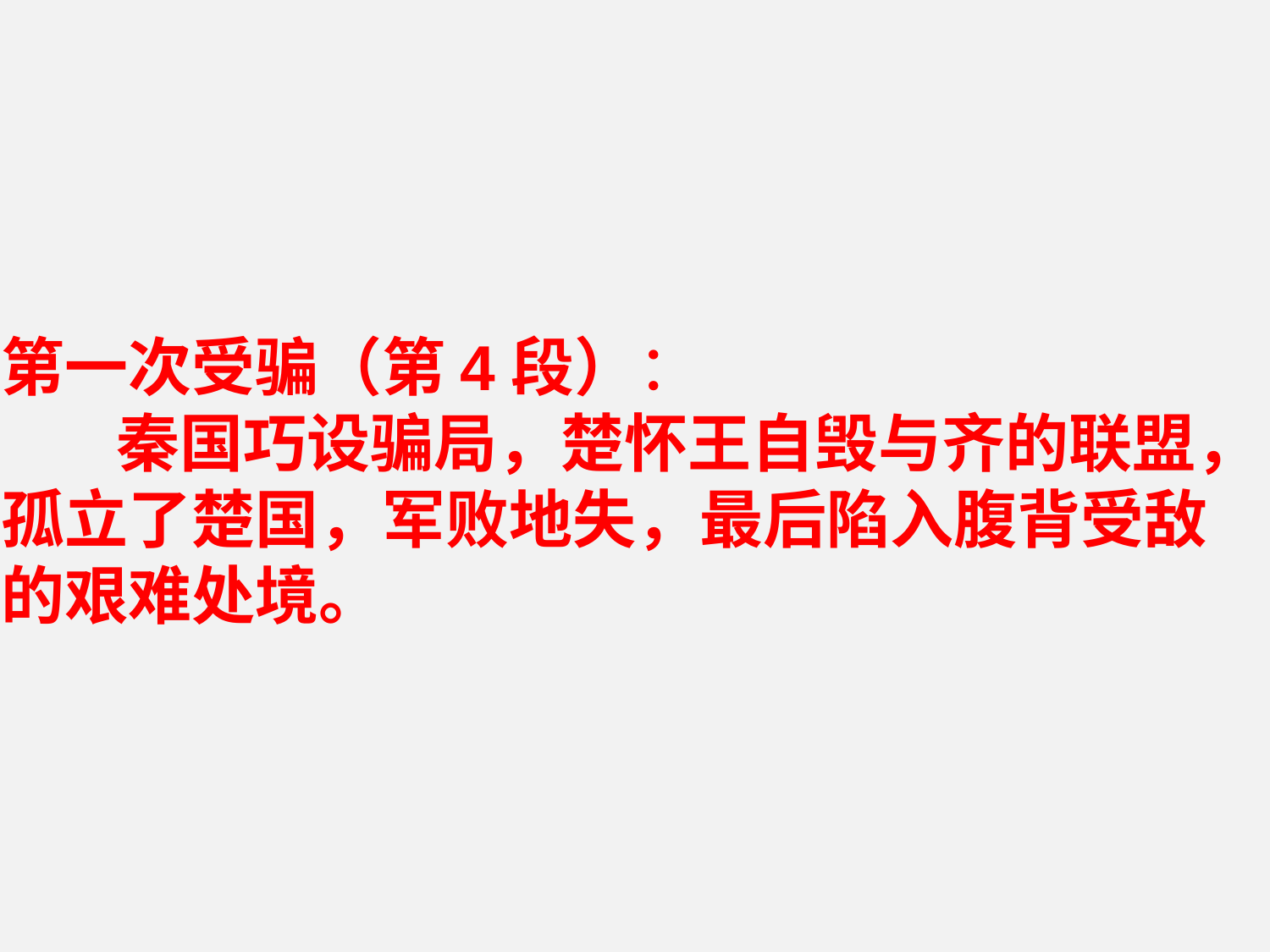

第一次受骗（第4段）：
       秦国巧设骗局，楚怀王自毁与齐的联盟，孤立了楚国，军败地失，最后陷入腹背受敌的艰难处境。